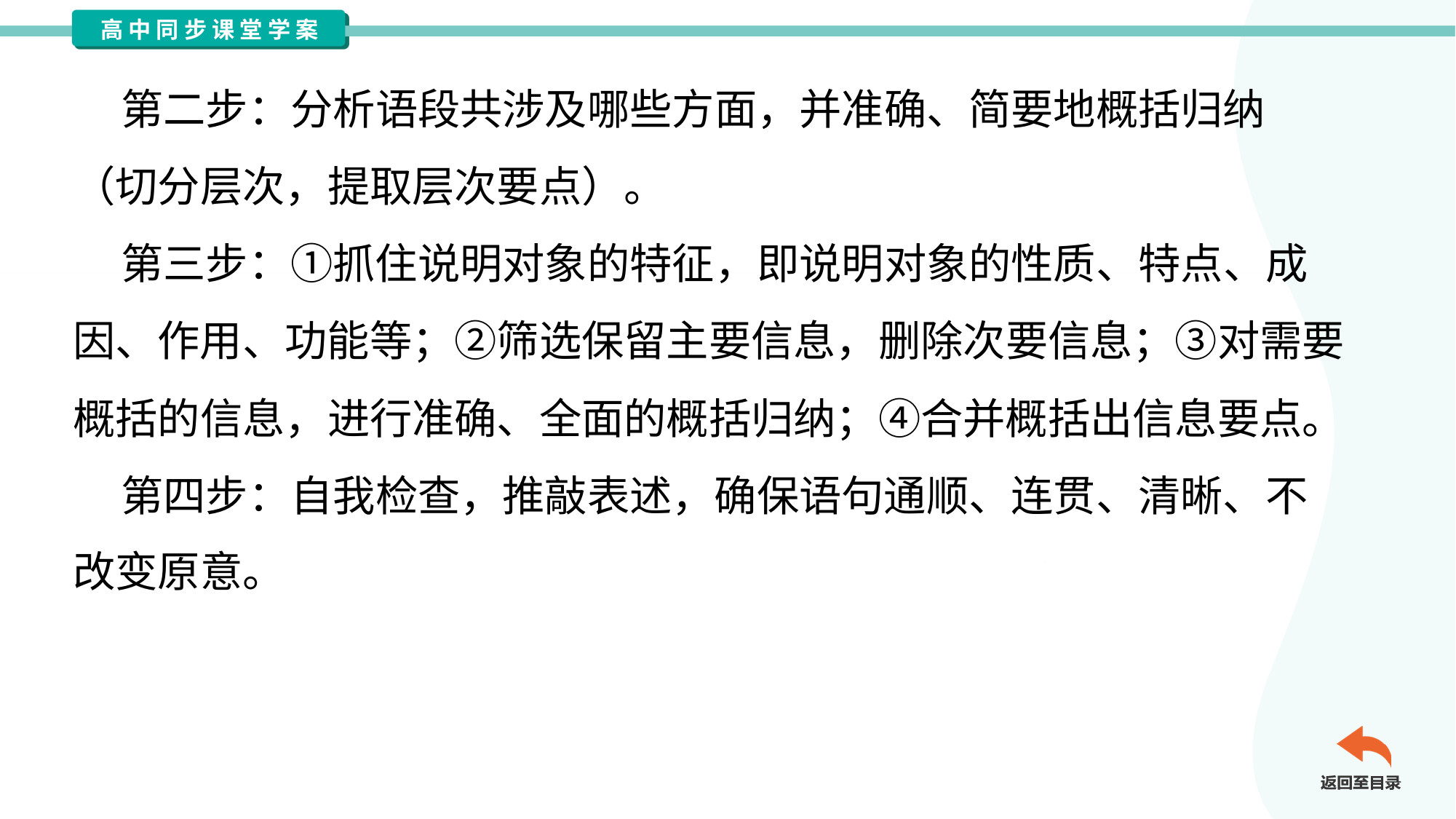

第二步：分析语段共涉及哪些方面，并准确、简要地概括归纳
（切分层次，提取层次要点）。
    第三步：①抓住说明对象的特征，即说明对象的性质、特点、成
因、作用、功能等；②筛选保留主要信息，删除次要信息；③对需要
概括的信息，进行准确、全面的概括归纳；④合并概括出信息要点。
    第四步：自我检查，推敲表述，确保语句通顺、连贯、清晰、不
改变原意。#3.1.5